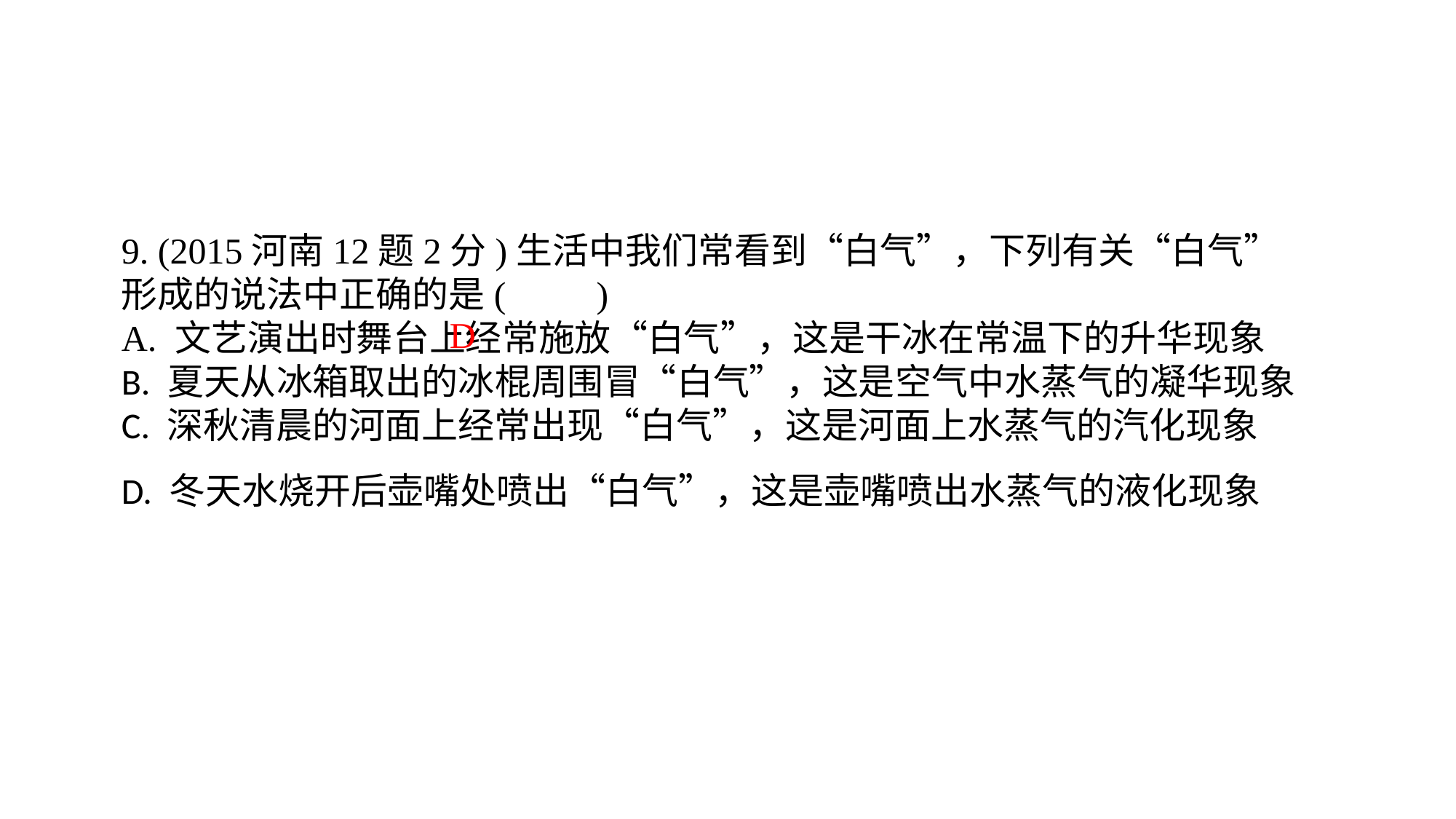

9. (2015河南12题2分)生活中我们常看到“白气”，下列有关“白气”形成的说法中正确的是(　　)A. 文艺演出时舞台上经常施放“白气”，这是干冰在常温下的升华现象B. 夏天从冰箱取出的冰棍周围冒“白气”，这是空气中水蒸气的凝华现象C. 深秋清晨的河面上经常出现“白气”，这是河面上水蒸气的汽化现象D. 冬天水烧开后壶嘴处喷出“白气”，这是壶嘴喷出水蒸气的液化现象
D